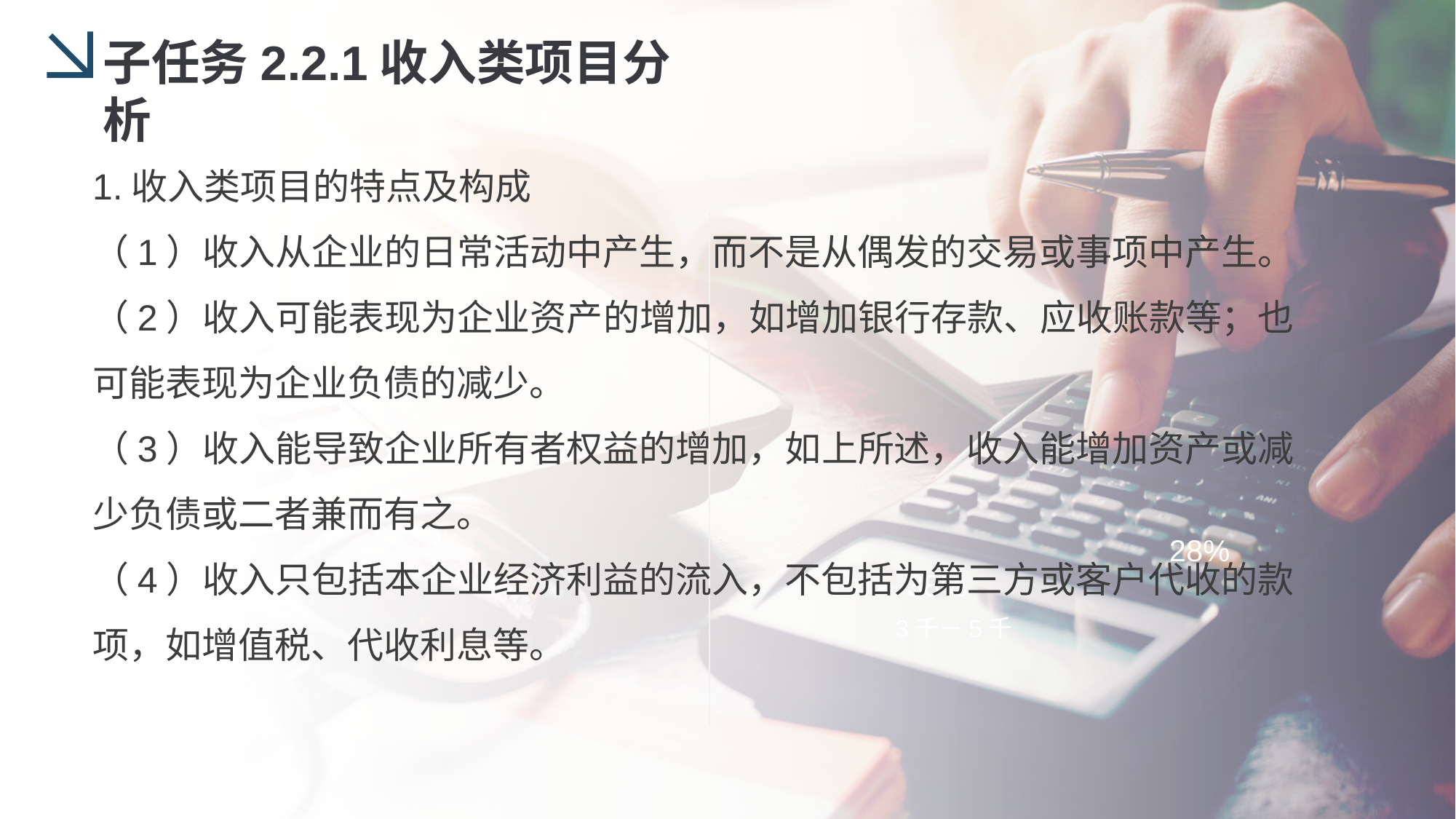

子任务2.2.1收入类项目分析

1.收入类项目的特点及构成
（1）收入从企业的日常活动中产生，而不是从偶发的交易或事项中产生。
（2）收入可能表现为企业资产的增加，如增加银行存款、应收账款等；也可能表现为企业负债的减少。
（3）收入能导致企业所有者权益的增加，如上所述，收入能增加资产或减少负债或二者兼而有之。
（4）收入只包括本企业经济利益的流入，不包括为第三方或客户代收的款项，如增值税、代收利息等。
28%
38%
3千－5千